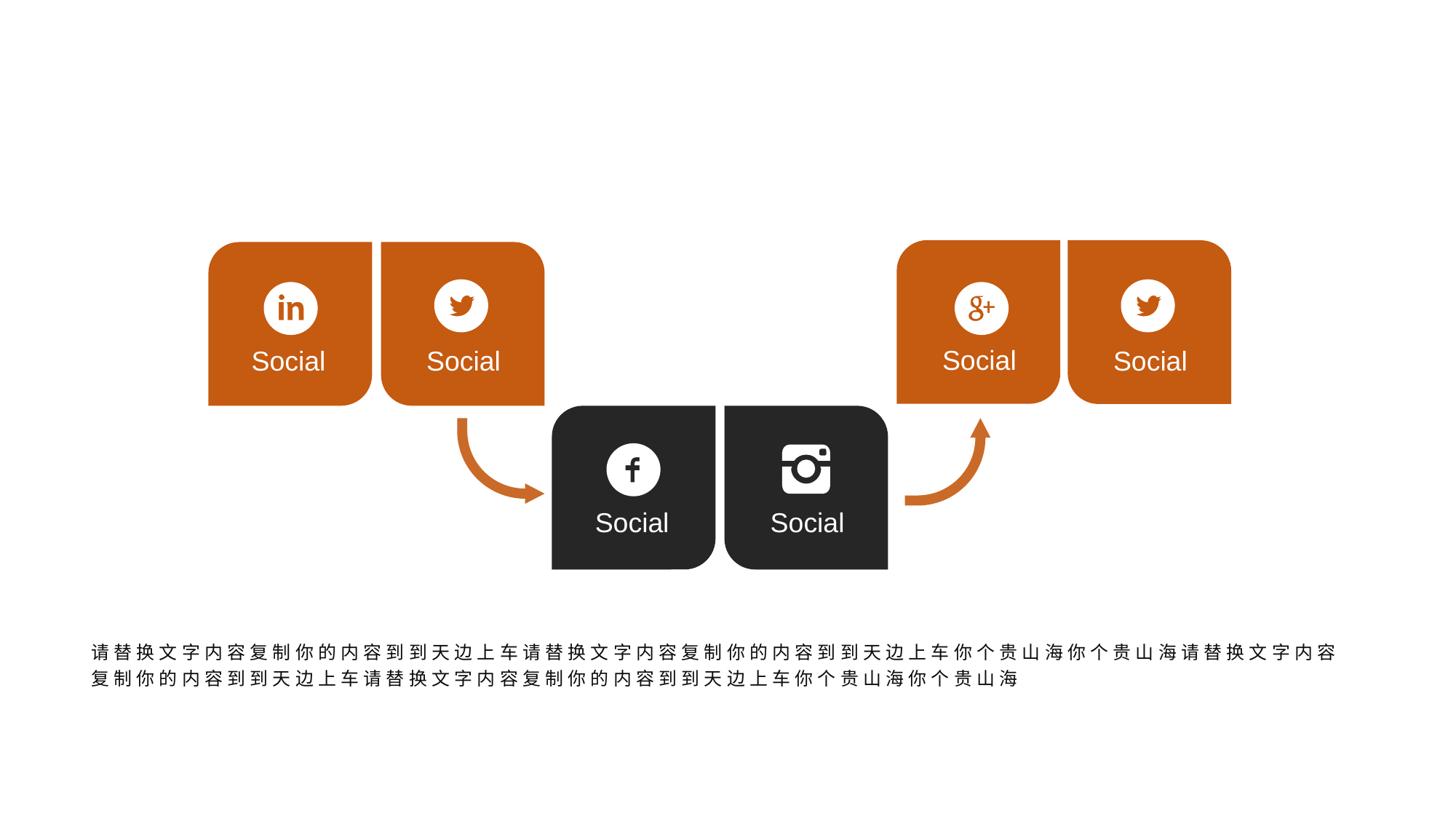

Social

Social

Social

Social

Social

Social

请替换文字内容复制你的内容到到天边上车请替换文字内容复制你的内容到到天边上车你个贵山海你个贵山海请替换文字内容复制你的内容到到天边上车请替换文字内容复制你的内容到到天边上车你个贵山海你个贵山海